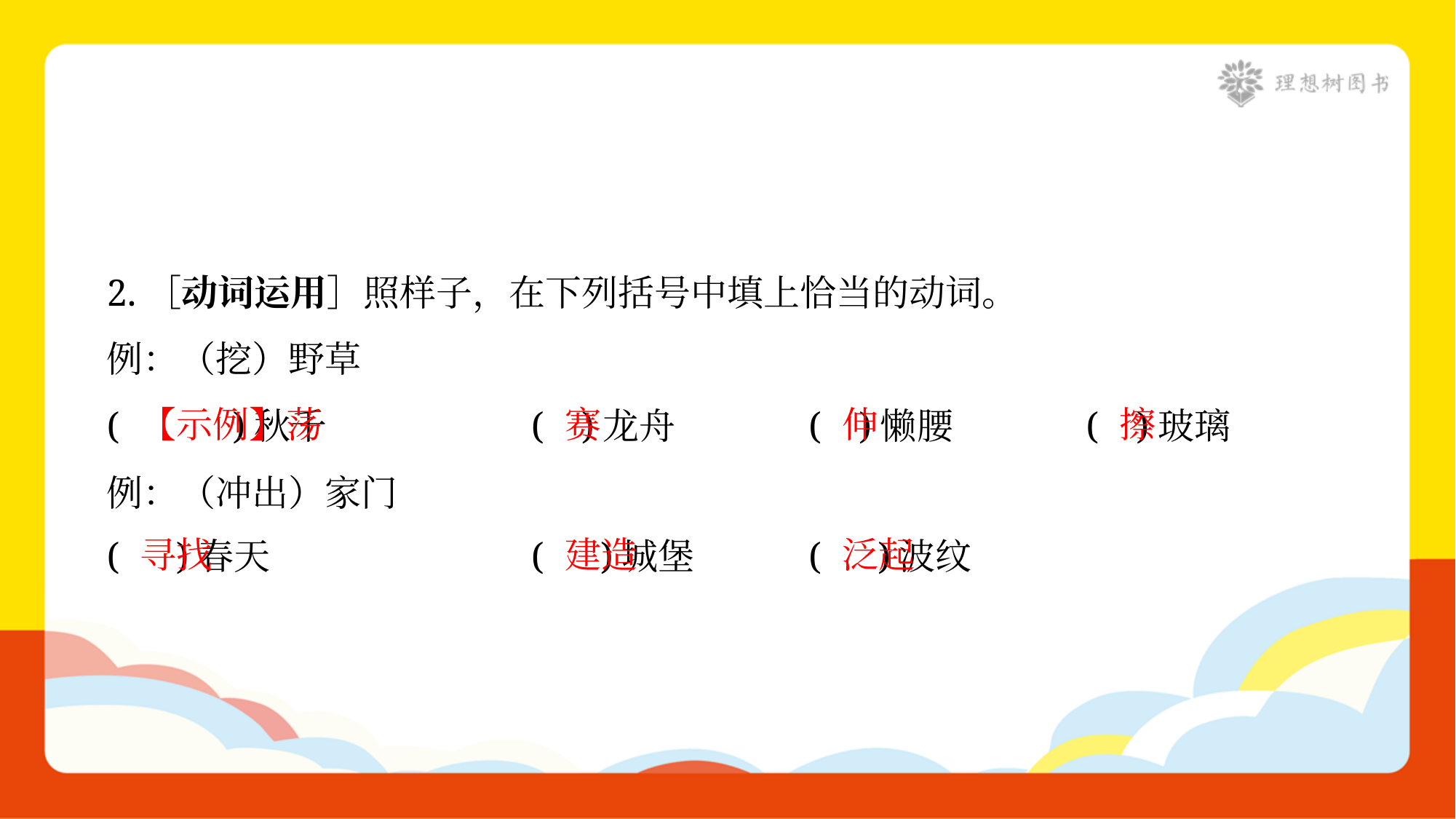

2.［动词运用］照样子，在下列括号中填上恰当的动词。
例：（挖）野草
(            )秋千	(    )龙舟	(    )懒腰	(    )玻璃
例：（冲出）家门
(      )春天	(      )城堡	(      )波纹
【示例】荡
赛
伸
擦
寻找
建造
泛起